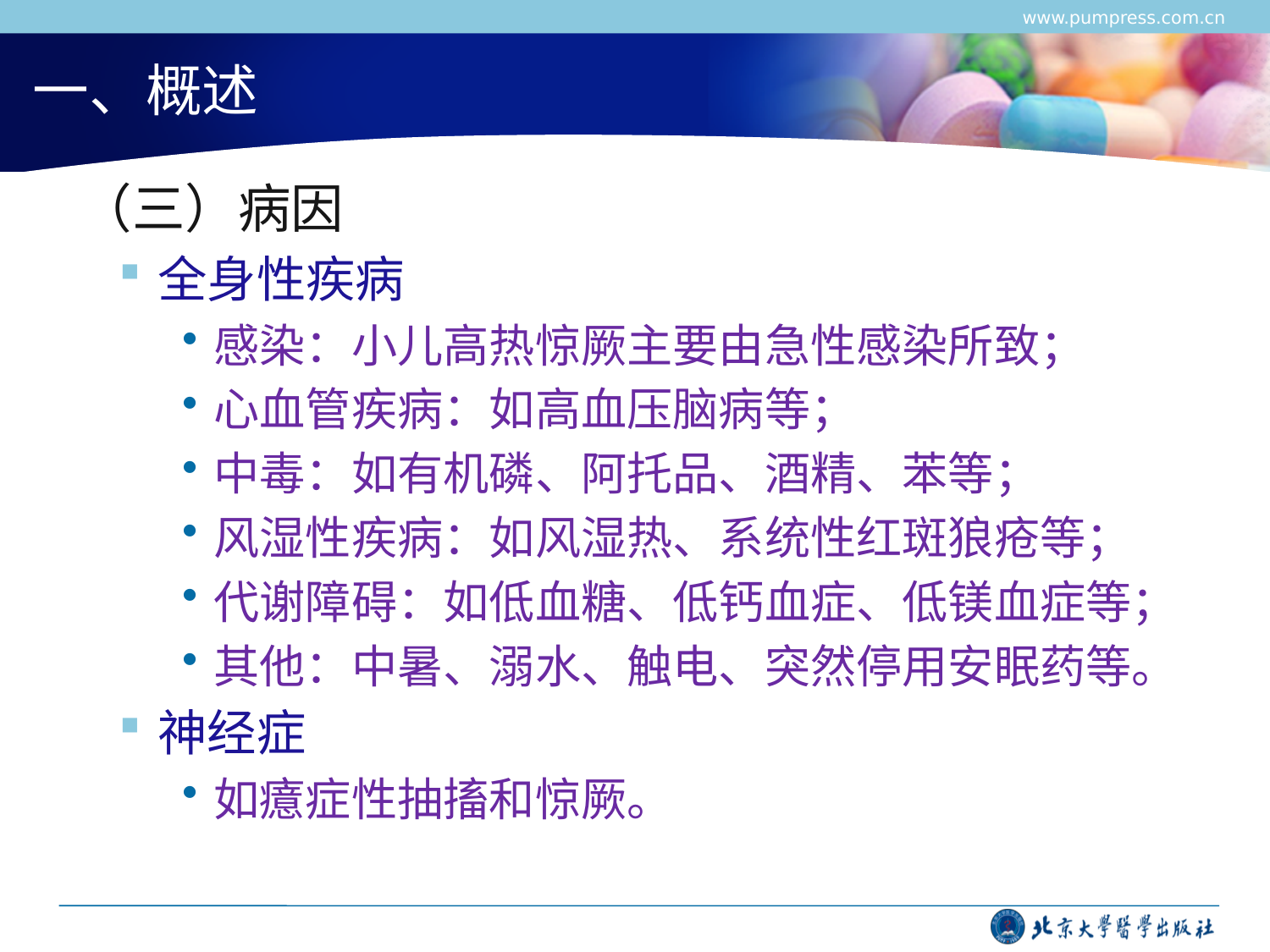

www.pumpress.com.cn
# 一、概述
 （三）病因
全身性疾病
感染：小儿高热惊厥主要由急性感染所致；
心血管疾病：如高血压脑病等；
中毒：如有机磷、阿托品、酒精、苯等；
风湿性疾病：如风湿热、系统性红斑狼疮等；
代谢障碍：如低血糖、低钙血症、低镁血症等；
其他：中暑、溺水、触电、突然停用安眠药等。
神经症
如癔症性抽搐和惊厥。